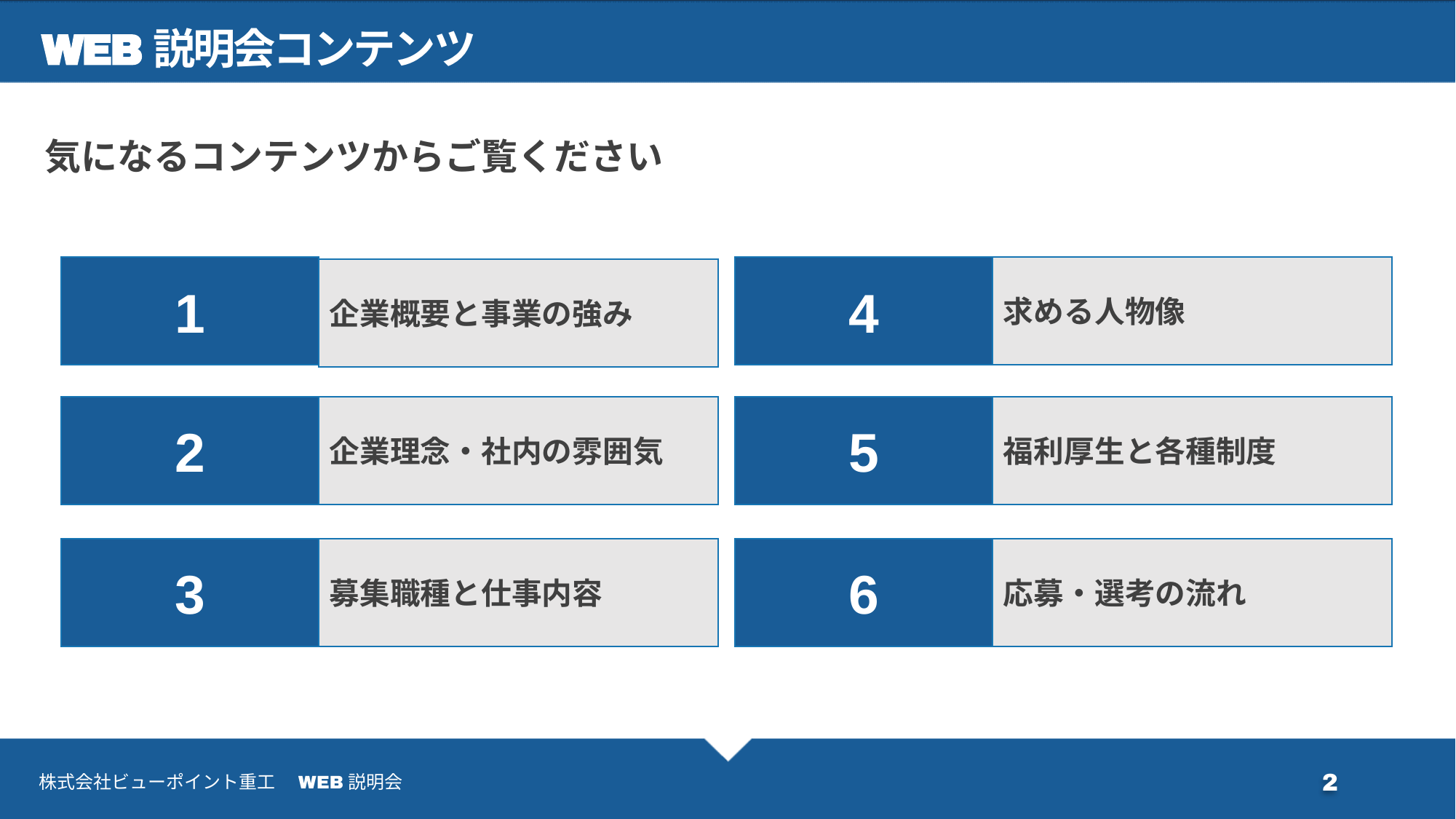

WEB説明会コンテンツ
気になるコンテンツからご覧ください
1
4
求める人物像
企業概要と事業の強み
2
企業理念・社内の雰囲気
5
福利厚生と各種制度
3
募集職種と仕事内容
6
応募・選考の流れ